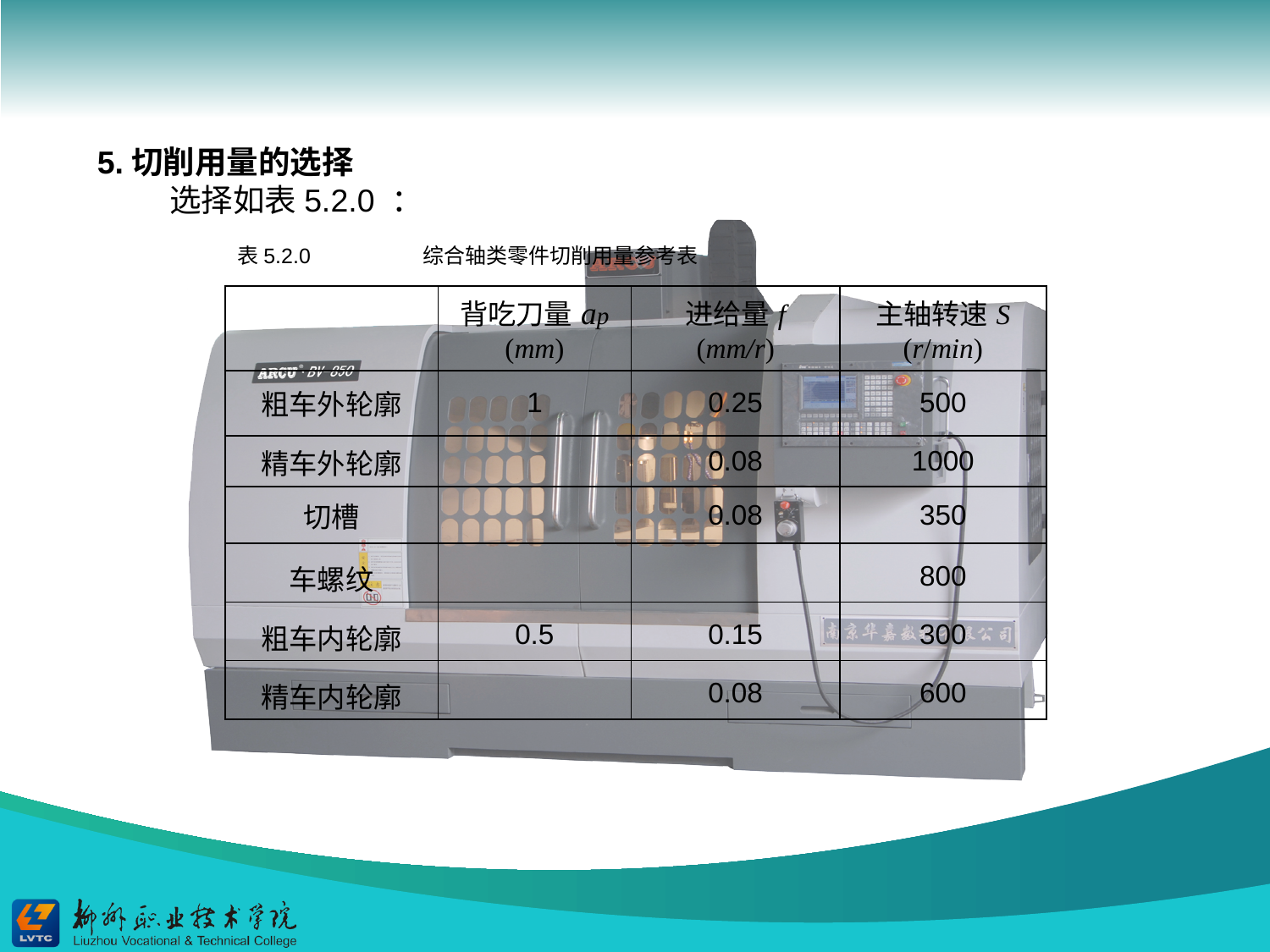

5.切削用量的选择
         选择如表5.2.0 ：
表5.2.0                  综合轴类零件切削用量参考表
|  | 背吃刀量ap (mm) | 进给量f (mm/r) | 主轴转速S (r/min) |
| --- | --- | --- | --- |
| 粗车外轮廓 | 1 | 0.25 | 500 |
| 精车外轮廓 |  | 0.08 | 1000 |
| 切槽 |  | 0.08 | 350 |
| 车螺纹 |  |  | 800 |
| 粗车内轮廓 | 0.5 | 0.15 | 300 |
| 精车内轮廓 |  | 0.08 | 600 |